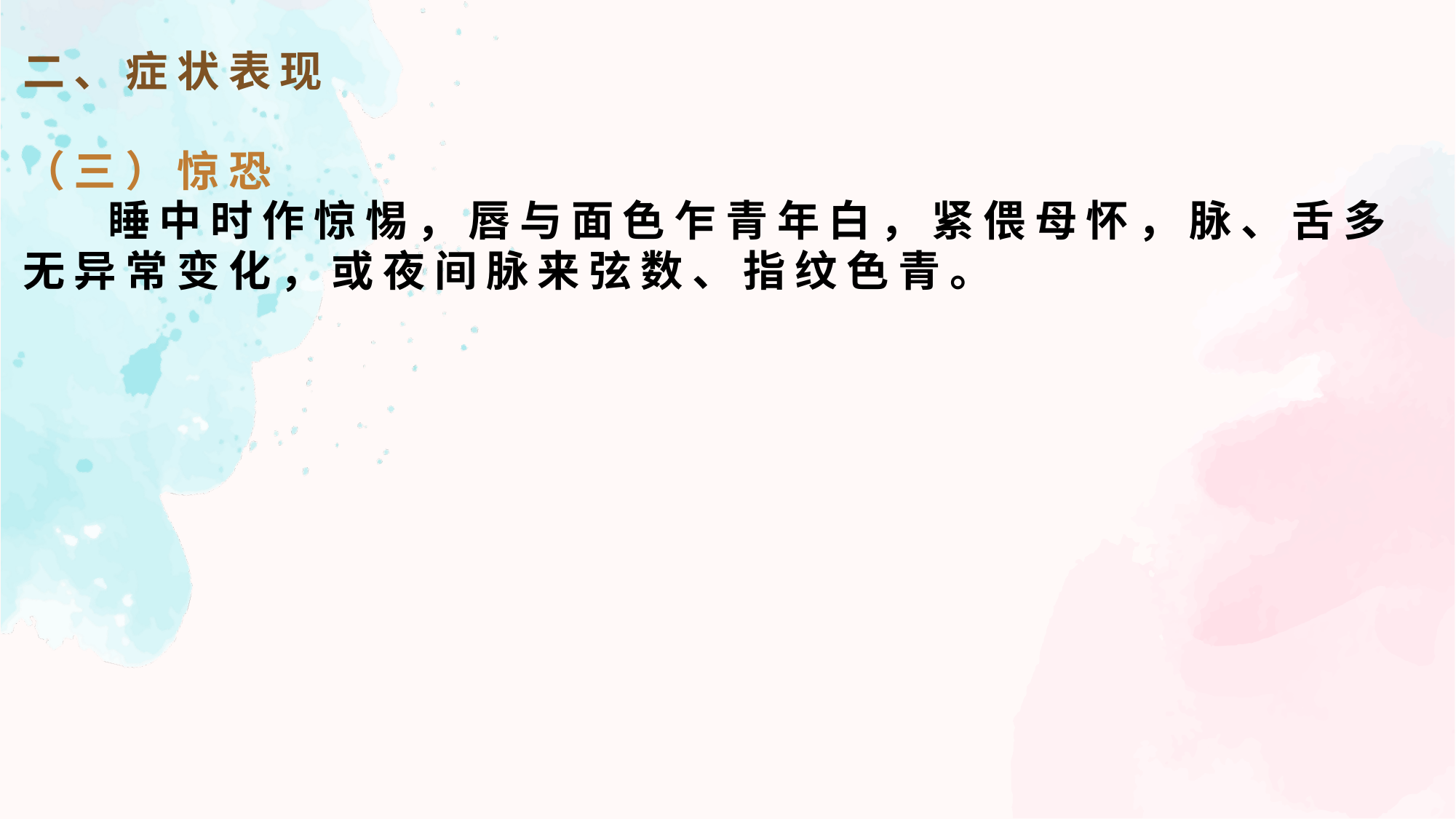

二、症状表现

（三）惊恐
    睡中时作惊惕，唇与面色乍青年白，紧偎母怀，脉、舌多无异常变化，或夜间脉来弦数、指纹色青。